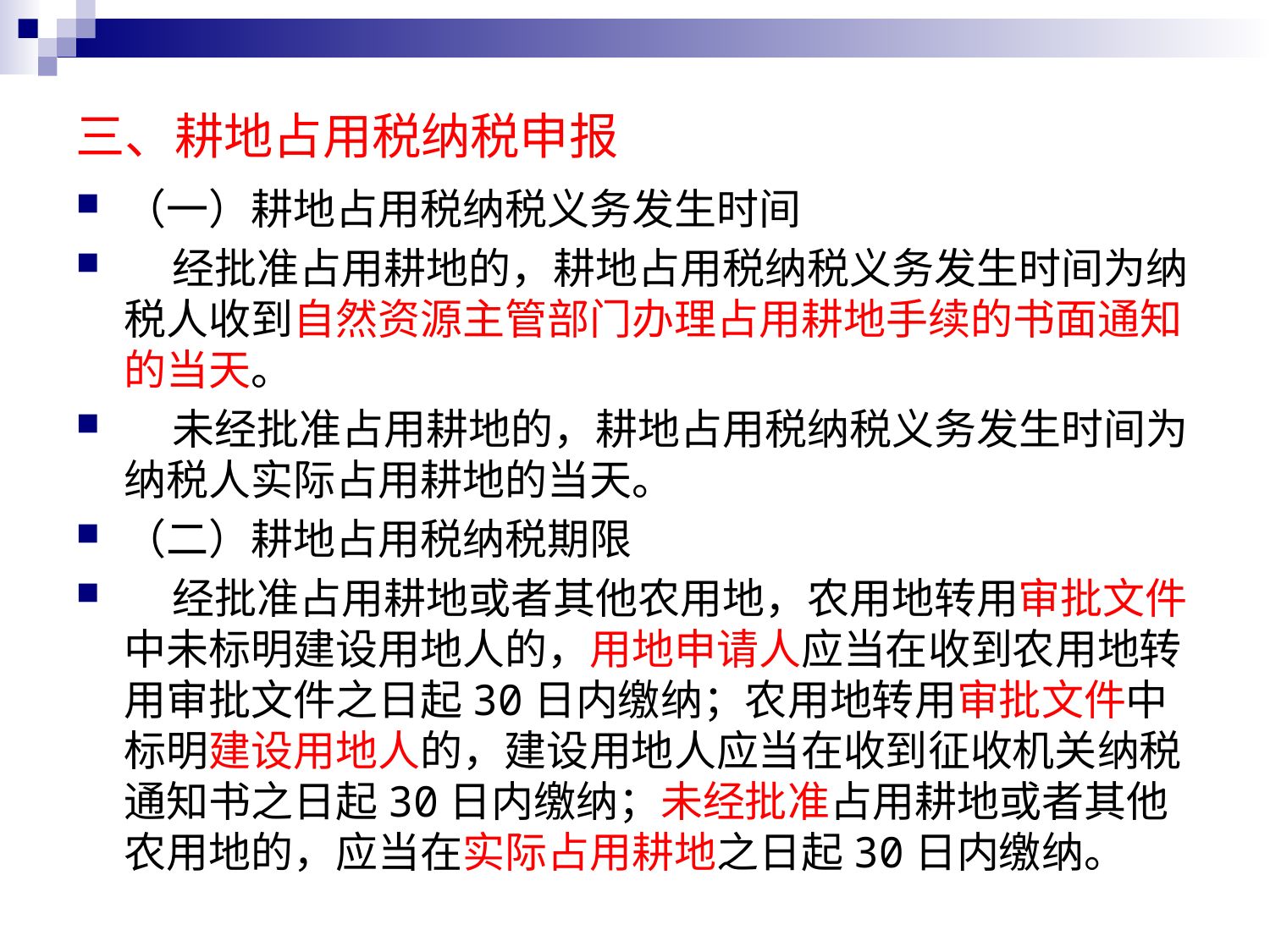

# 三、耕地占用税纳税申报
（一）耕地占用税纳税义务发生时间
    经批准占用耕地的，耕地占用税纳税义务发生时间为纳税人收到自然资源主管部门办理占用耕地手续的书面通知的当天。
    未经批准占用耕地的，耕地占用税纳税义务发生时间为纳税人实际占用耕地的当天。
（二）耕地占用税纳税期限
    经批准占用耕地或者其他农用地，农用地转用审批文件中未标明建设用地人的，用地申请人应当在收到农用地转用审批文件之日起30日内缴纳；农用地转用审批文件中标明建设用地人的，建设用地人应当在收到征收机关纳税通知书之日起30日内缴纳；未经批准占用耕地或者其他农用地的，应当在实际占用耕地之日起30日内缴纳。